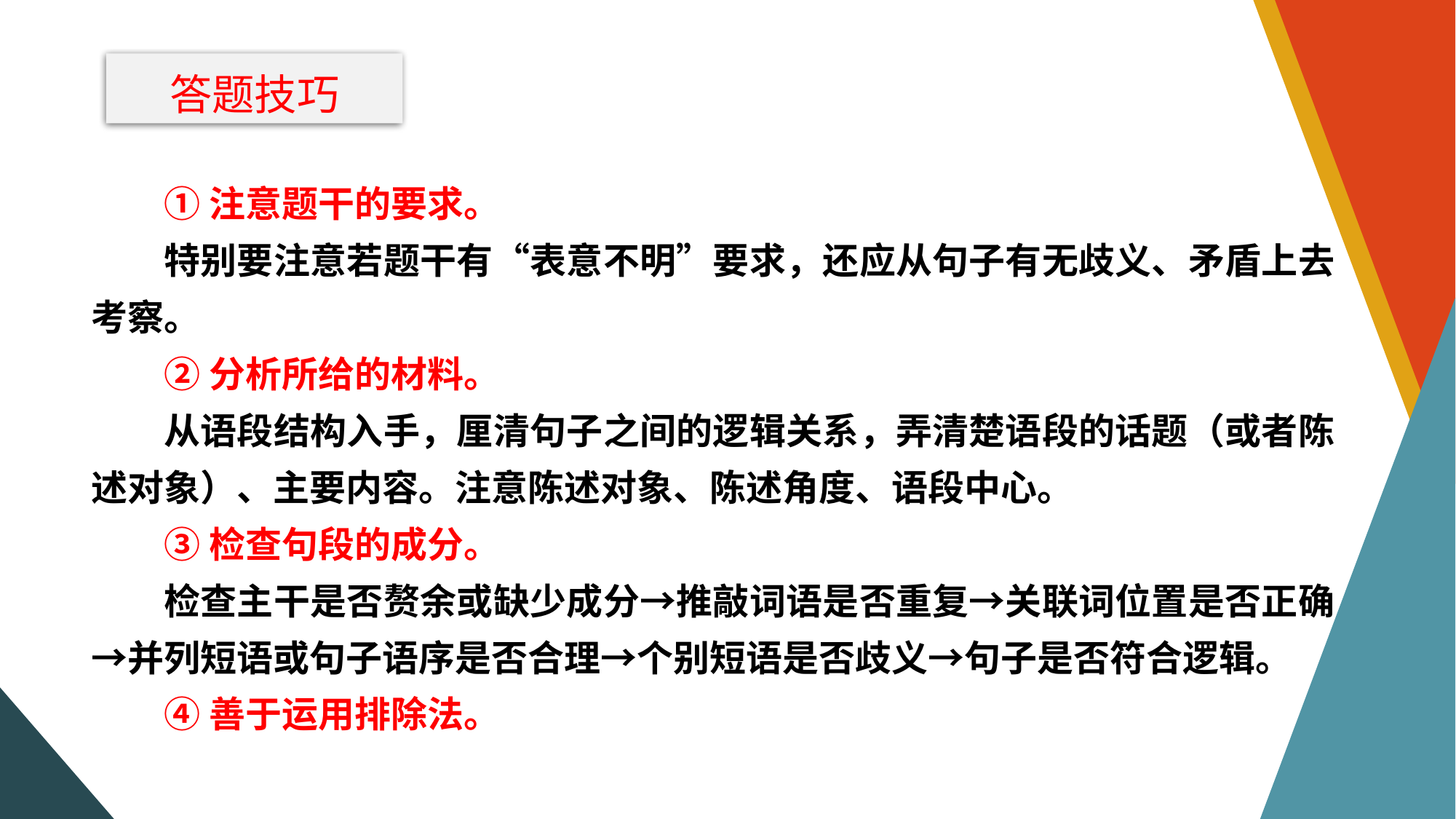

答题技巧
①注意题干的要求。
特别要注意若题干有“表意不明”要求，还应从句子有无歧义、矛盾上去考察。
②分析所给的材料。
从语段结构入手，厘清句子之间的逻辑关系，弄清楚语段的话题（或者陈述对象）、主要内容。注意陈述对象、陈述角度、语段中心。
③检查句段的成分。
检查主干是否赘余或缺少成分→推敲词语是否重复→关联词位置是否正确→并列短语或句子语序是否合理→个别短语是否歧义→句子是否符合逻辑。
④善于运用排除法。